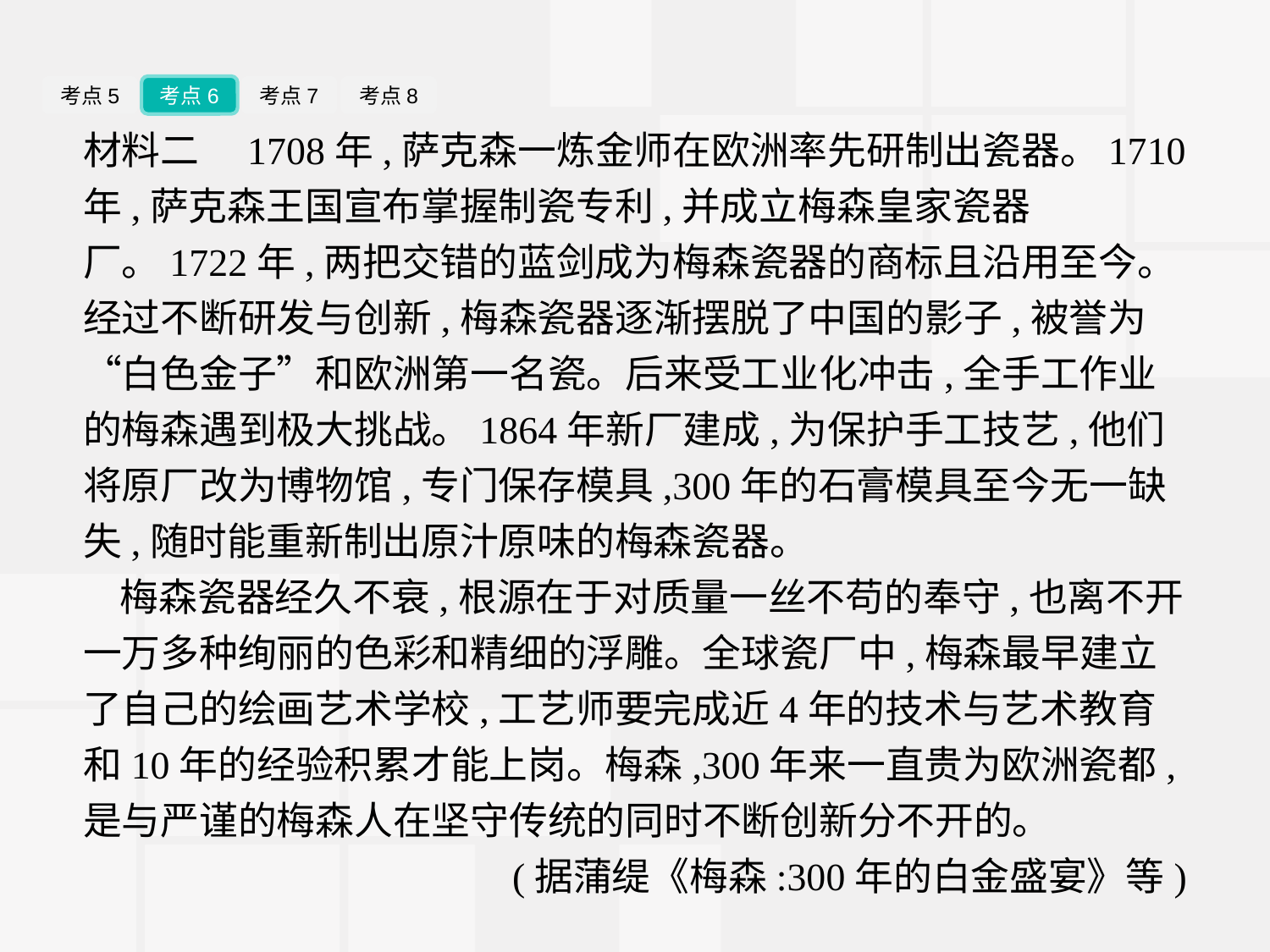

考点5
考点6
考点7
考点8
材料二　1708年,萨克森一炼金师在欧洲率先研制出瓷器。1710年,萨克森王国宣布掌握制瓷专利,并成立梅森皇家瓷器厂。1722年,两把交错的蓝剑成为梅森瓷器的商标且沿用至今。经过不断研发与创新,梅森瓷器逐渐摆脱了中国的影子,被誉为“白色金子”和欧洲第一名瓷。后来受工业化冲击,全手工作业的梅森遇到极大挑战。1864年新厂建成,为保护手工技艺,他们将原厂改为博物馆,专门保存模具,300年的石膏模具至今无一缺失,随时能重新制出原汁原味的梅森瓷器。
梅森瓷器经久不衰,根源在于对质量一丝不苟的奉守,也离不开一万多种绚丽的色彩和精细的浮雕。全球瓷厂中,梅森最早建立了自己的绘画艺术学校,工艺师要完成近4年的技术与艺术教育和10年的经验积累才能上岗。梅森,300年来一直贵为欧洲瓷都,是与严谨的梅森人在坚守传统的同时不断创新分不开的。
(据蒲缇《梅森:300年的白金盛宴》等)